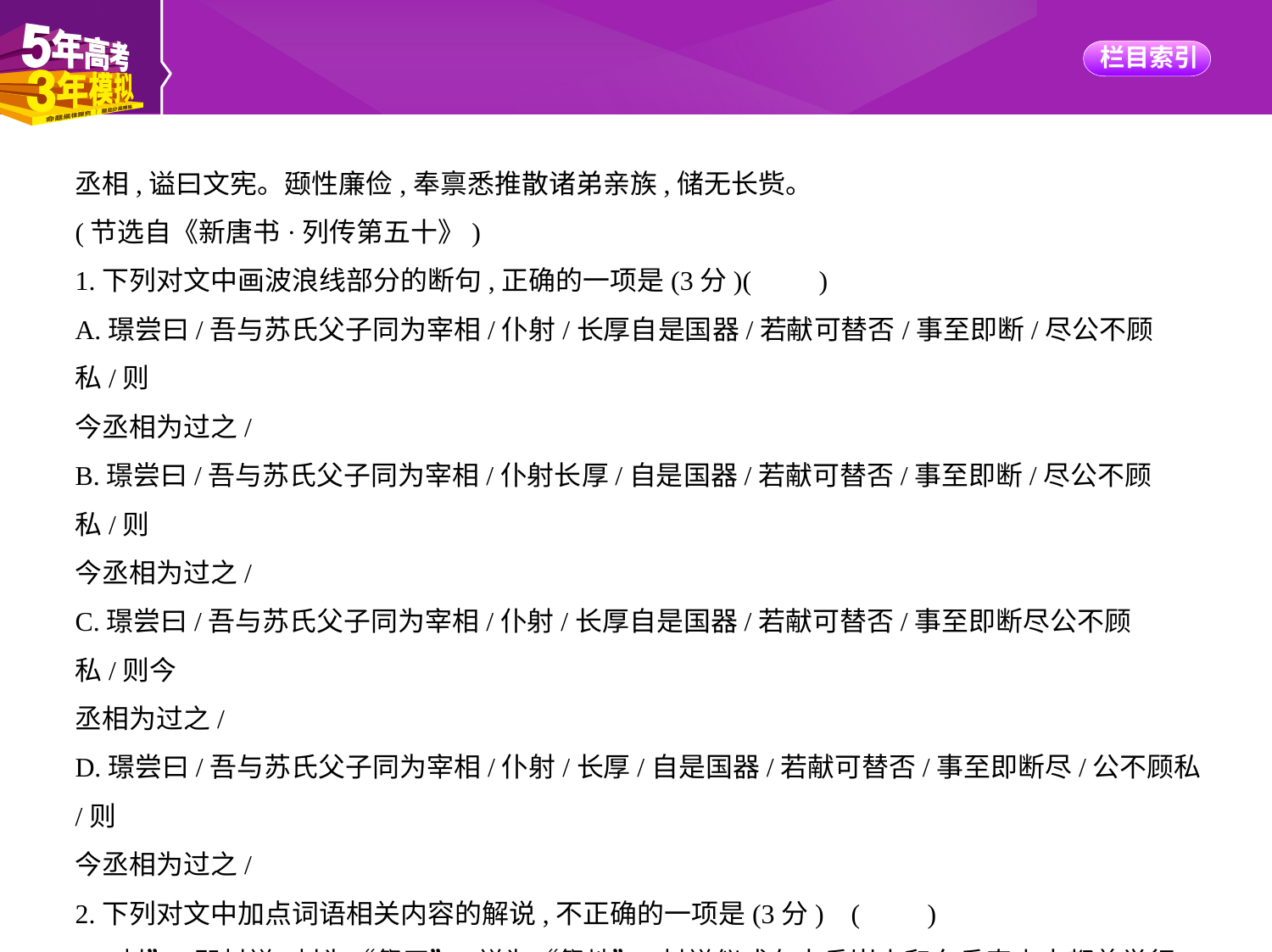

丞相,谥曰文宪。颋性廉俭,奉禀悉推散诸弟亲族,储无长赀。
(节选自《新唐书·列传第五十》)
1.下列对文中画波浪线部分的断句,正确的一项是(3分)(　　)
A.璟尝曰/吾与苏氏父子同为宰相/仆射/长厚自是国器/若献可替否/事至即断/尽公不顾私/则
今丞相为过之/
B.璟尝曰/吾与苏氏父子同为宰相/仆射长厚/自是国器/若献可替否/事至即断/尽公不顾私/则
今丞相为过之/
C.璟尝曰/吾与苏氏父子同为宰相/仆射/长厚自是国器/若献可替否/事至即断尽公不顾私/则今
丞相为过之/
D.璟尝曰/吾与苏氏父子同为宰相/仆射/长厚/自是国器/若献可替否/事至即断尽/公不顾私/则
今丞相为过之/
2.下列对文中加点词语相关内容的解说,不正确的一项是(3分) (　　)
A.“封”,即封禅,封为“祭天”,禅为“祭地”,封禅仪式在中岳嵩山和东岳泰山中都曾举行
过,但以泰山的次数多且影响大而出名。